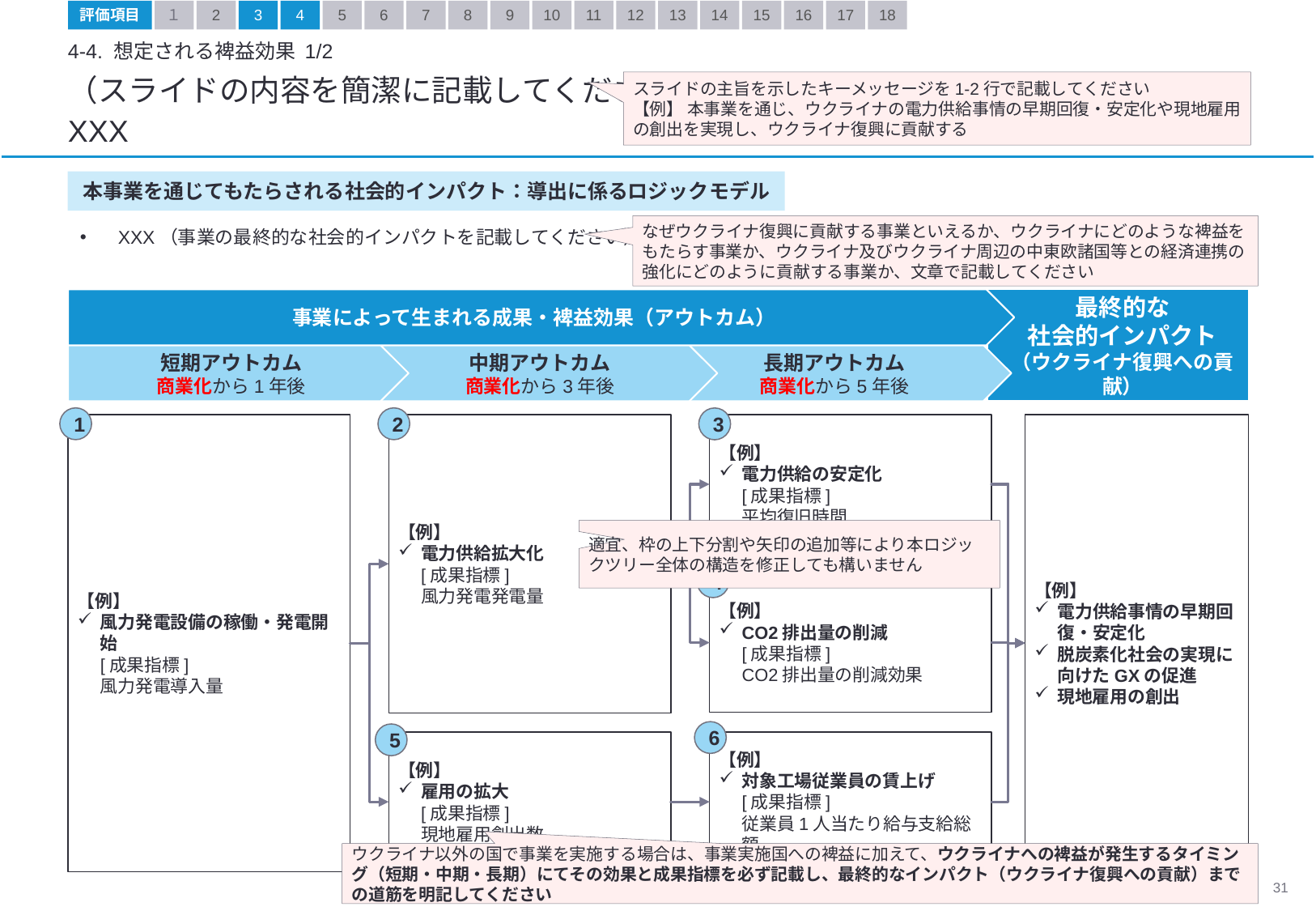

評価項目
１
2
3
4
5
6
7
8
9
10
11
12
13
14
15
16
17
18
4-4. 想定される裨益効果 1/2
（スライドの内容を簡潔に記載してください）
XXX
スライドの主旨を示したキーメッセージを1-2行で記載してください
【例】 本事業を通じ、ウクライナの電力供給事情の早期回復・安定化や現地雇用の創出を実現し、ウクライナ復興に貢献する
本事業を通じてもたらされる社会的インパクト：導出に係るロジックモデル
なぜウクライナ復興に貢献する事業といえるか、ウクライナにどのような裨益をもたらす事業か、ウクライナ及びウクライナ周辺の中東欧諸国等との経済連携の強化にどのように貢献する事業か、文章で記載してください
XXX（事業の最終的な社会的インパクトを記載してください）
事業によって生まれる成果・裨益効果
事業によって生まれる成果・裨益効果（アウトカム）
最終的な
社会的インパクト
（ウクライナ復興への貢献）
短期アウトカム
商業化から1年後
中期アウトカム
商業化から3年後
長期アウトカム
商業化から5年後
1
2
3
【例】
風力発電設備の稼働・発電開始
[成果指標]
風力発電導入量
【例】
電力供給の安定化
[成果指標]
平均復旧時間
【例】
電力供給事情の早期回復・安定化
脱炭素化社会の実現に向けたGXの促進
現地雇用の創出
【例】
電力供給拡大化
[成果指標]
風力発電発電量
適宜、枠の上下分割や矢印の追加等により本ロジックツリー全体の構造を修正しても構いません
4
【例】
CO2排出量の削減
[成果指標]
CO2排出量の削減効果
6
5
【例】
雇用の拡大
[成果指標]
現地雇用創出数
【例】
対象工場従業員の賃上げ
[成果指標]
従業員1人当たり給与支給総額
ウクライナ以外の国で事業を実施する場合は、事業実施国への裨益に加えて、ウクライナへの裨益が発生するタイミング（短期・中期・長期）にてその効果と成果指標を必ず記載し、最終的なインパクト（ウクライナ復興への貢献）までの道筋を明記してください